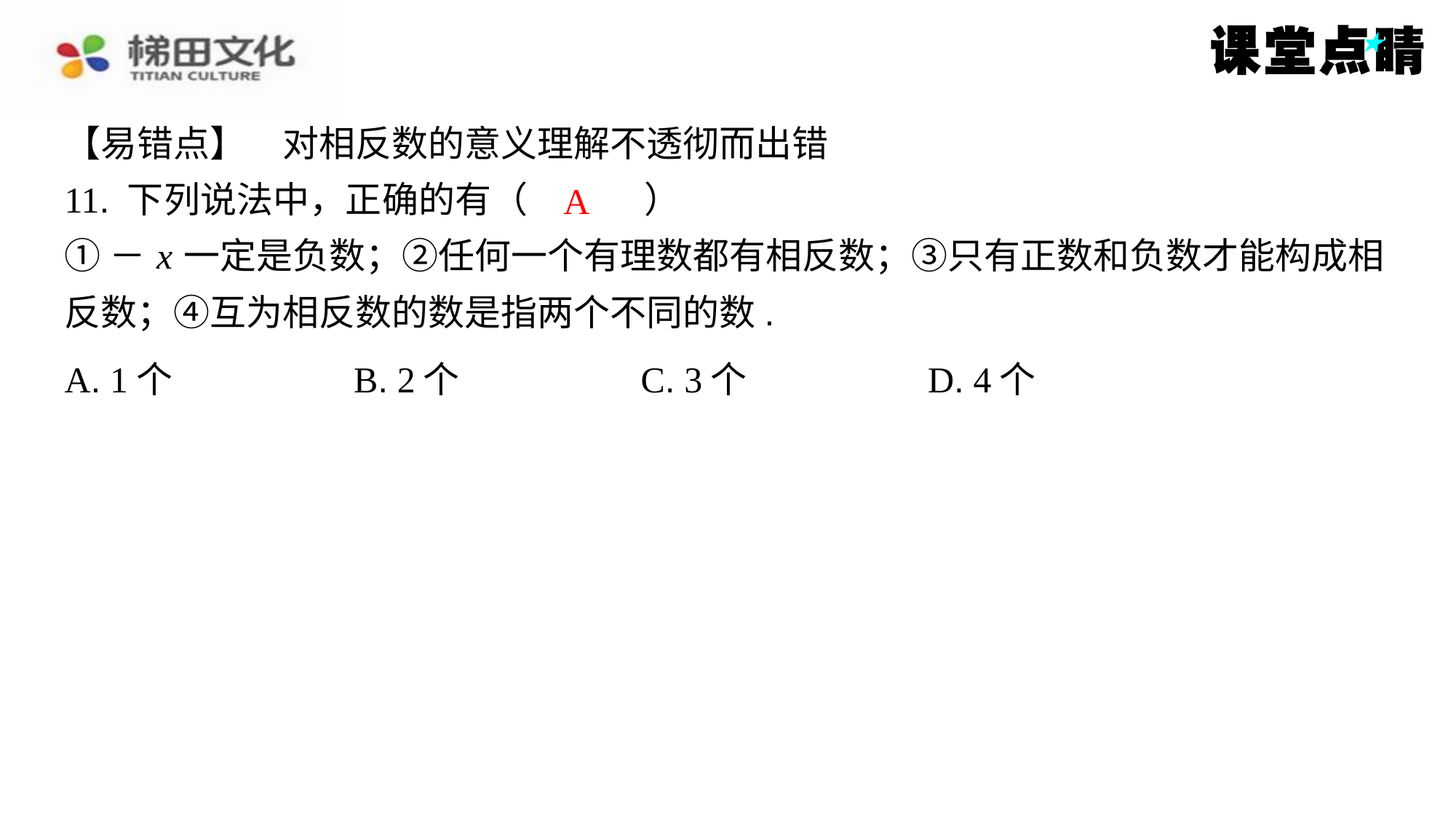

【易错点】　对相反数的意义理解不透彻而出错
11. 下列说法中，正确的有（　A　）
①－ x 一定是负数；②任何一个有理数都有相反数；③只有正数和负数才能构成相
反数；④互为相反数的数是指两个不同的数.
A
| A. 1个 | B. 2个 | C. 3个 | D. 4个 |
| --- | --- | --- | --- |